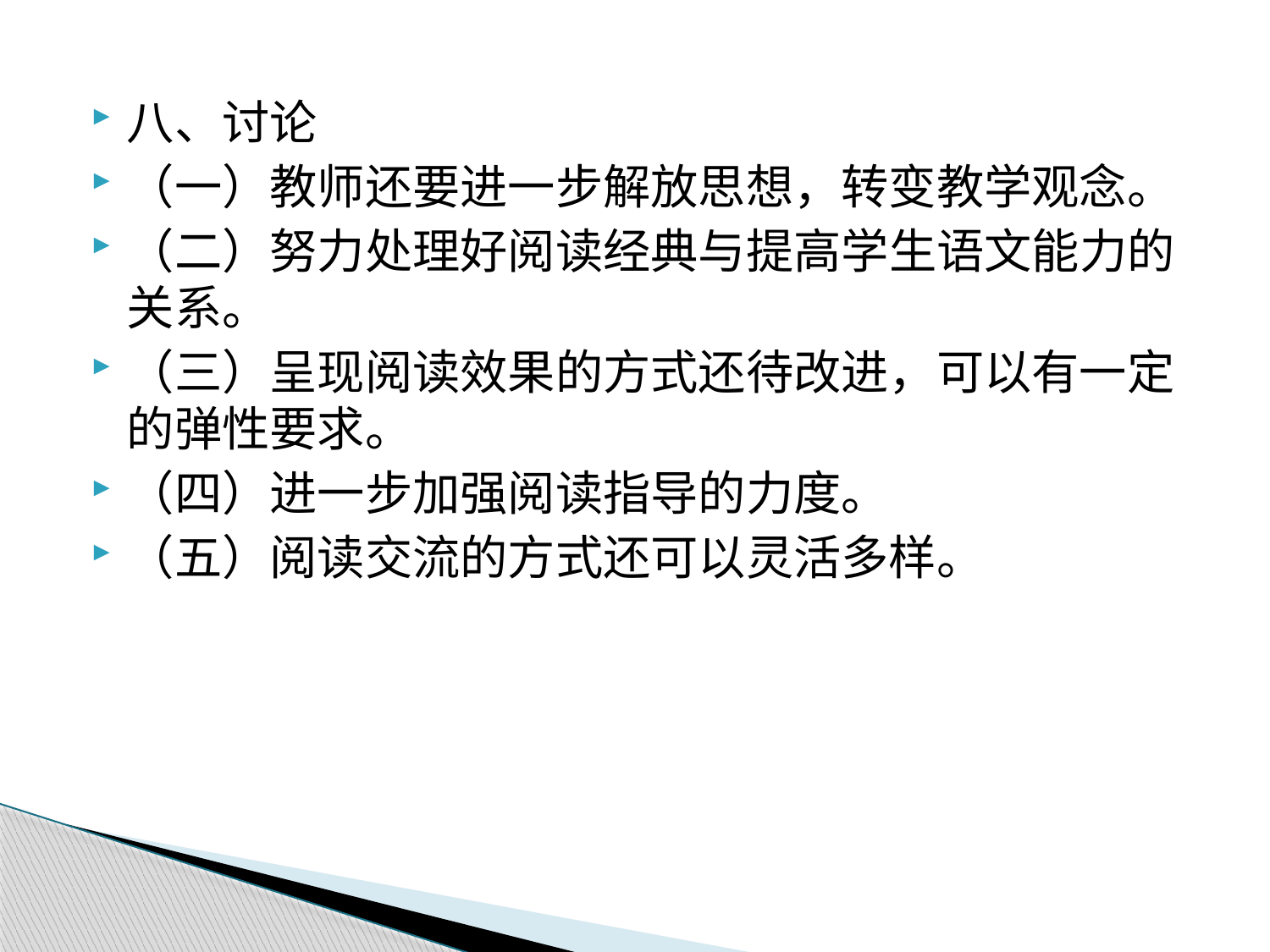

八、讨论
（一）教师还要进一步解放思想，转变教学观念。
（二）努力处理好阅读经典与提高学生语文能力的关系。
（三）呈现阅读效果的方式还待改进，可以有一定的弹性要求。
（四）进一步加强阅读指导的力度。
（五）阅读交流的方式还可以灵活多样。